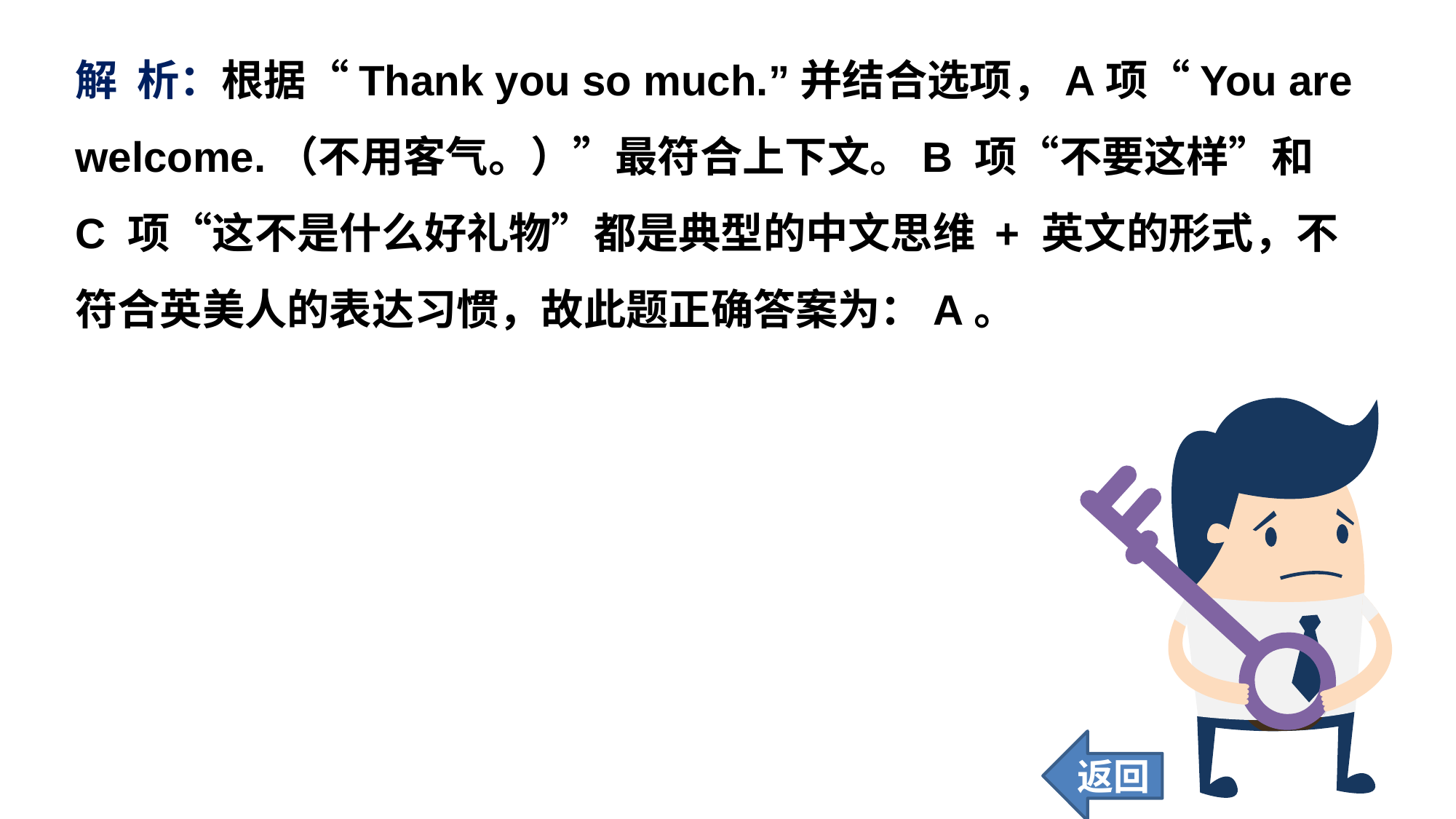

解  析：根据“Thank you so much.”并结合选项，A项“You are welcome.（不用客气。）”最符合上下文。B 项“不要这样”和 C 项“这不是什么好礼物”都是典型的中文思维 + 英文的形式，不符合英美人的表达习惯，故此题正确答案为：A。

返回
29